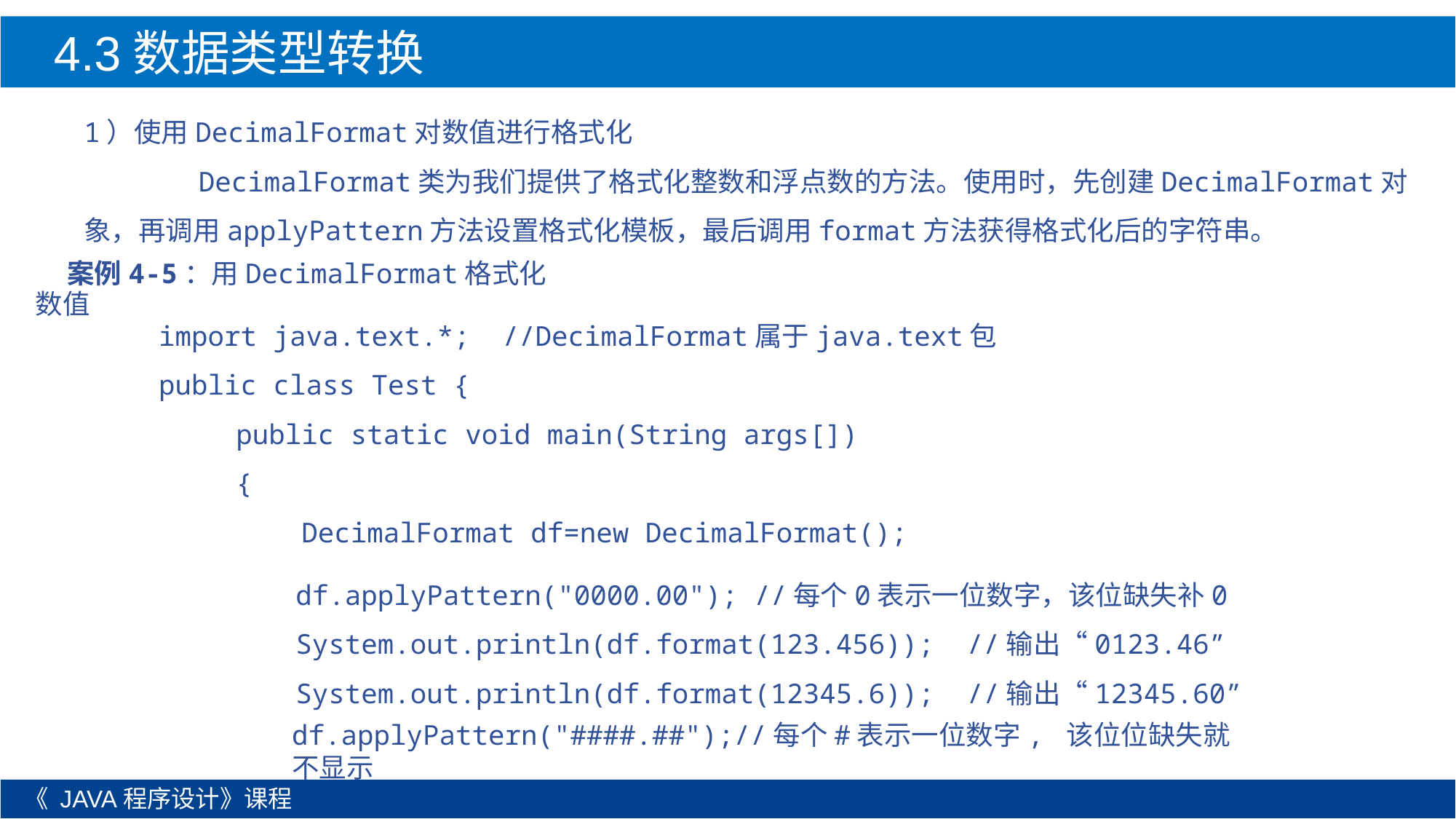

4.3数据类型转换
1）使用DecimalFormat对数值进行格式化
       DecimalFormat类为我们提供了格式化整数和浮点数的方法。使用时，先创建DecimalFormat对象，再调用applyPattern方法设置格式化模板，最后调用format方法获得格式化后的字符串。
案例4-5：用DecimalFormat格式化数值
import java.text.*;  //DecimalFormat属于java.text包
public class Test {
	public static void main(String args[])
	{
	    DecimalFormat df=new DecimalFormat();
 df.applyPattern("0000.00"); //每个0表示一位数字，该位缺失补0
 System.out.println(df.format(123.456));  //输出“0123.46”
 System.out.println(df.format(12345.6));  //输出“12345.60”
df.applyPattern("####.##");//每个#表示一位数字, 该位位缺失就不显示
《 JAVA程序设计》课程